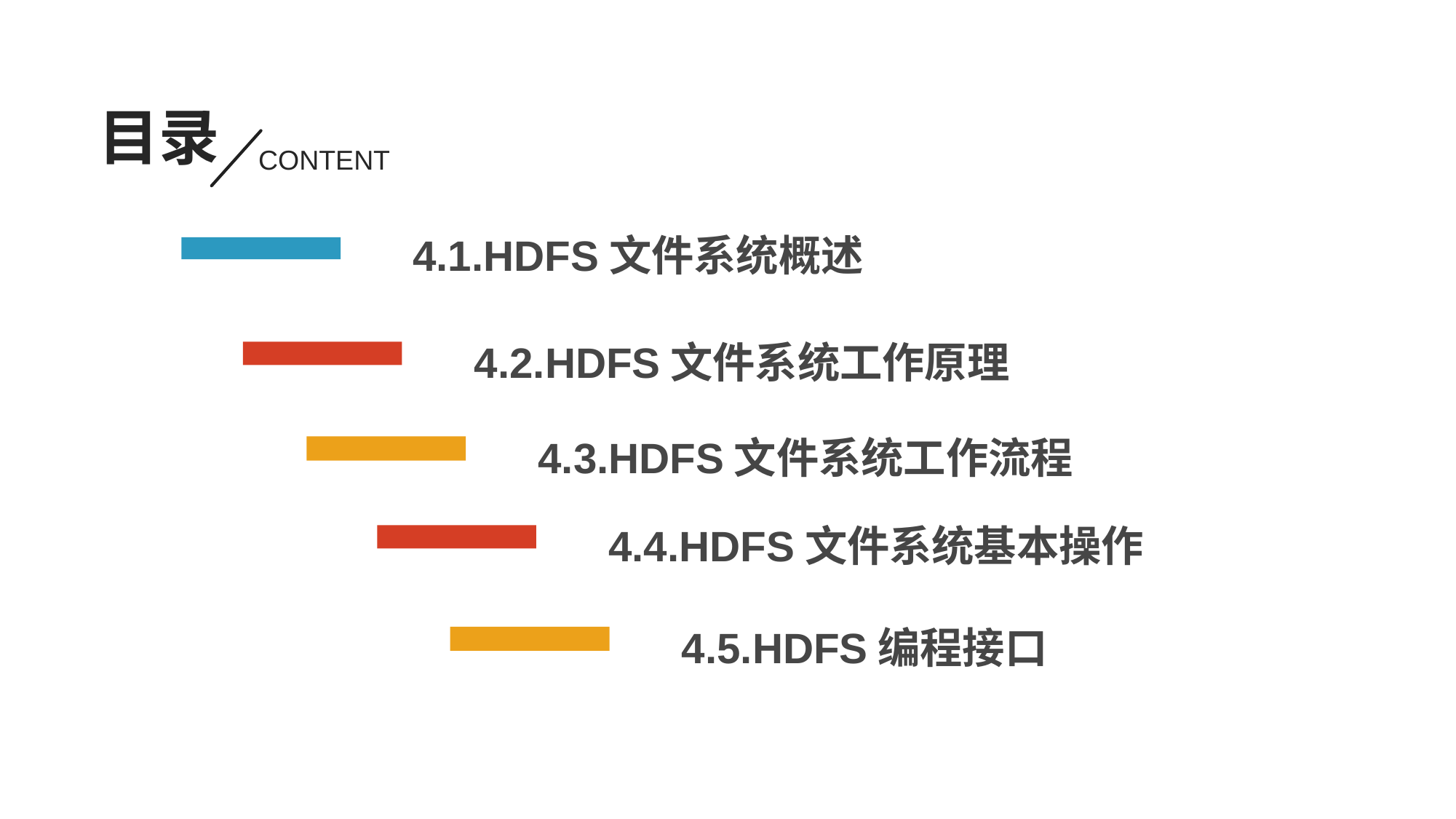

目录
CONTENT
4.1.HDFS文件系统概述

4.2.HDFS文件系统工作原理

4.3.HDFS文件系统工作流程

4.4.HDFS文件系统基本操作

4.5.HDFS编程接口